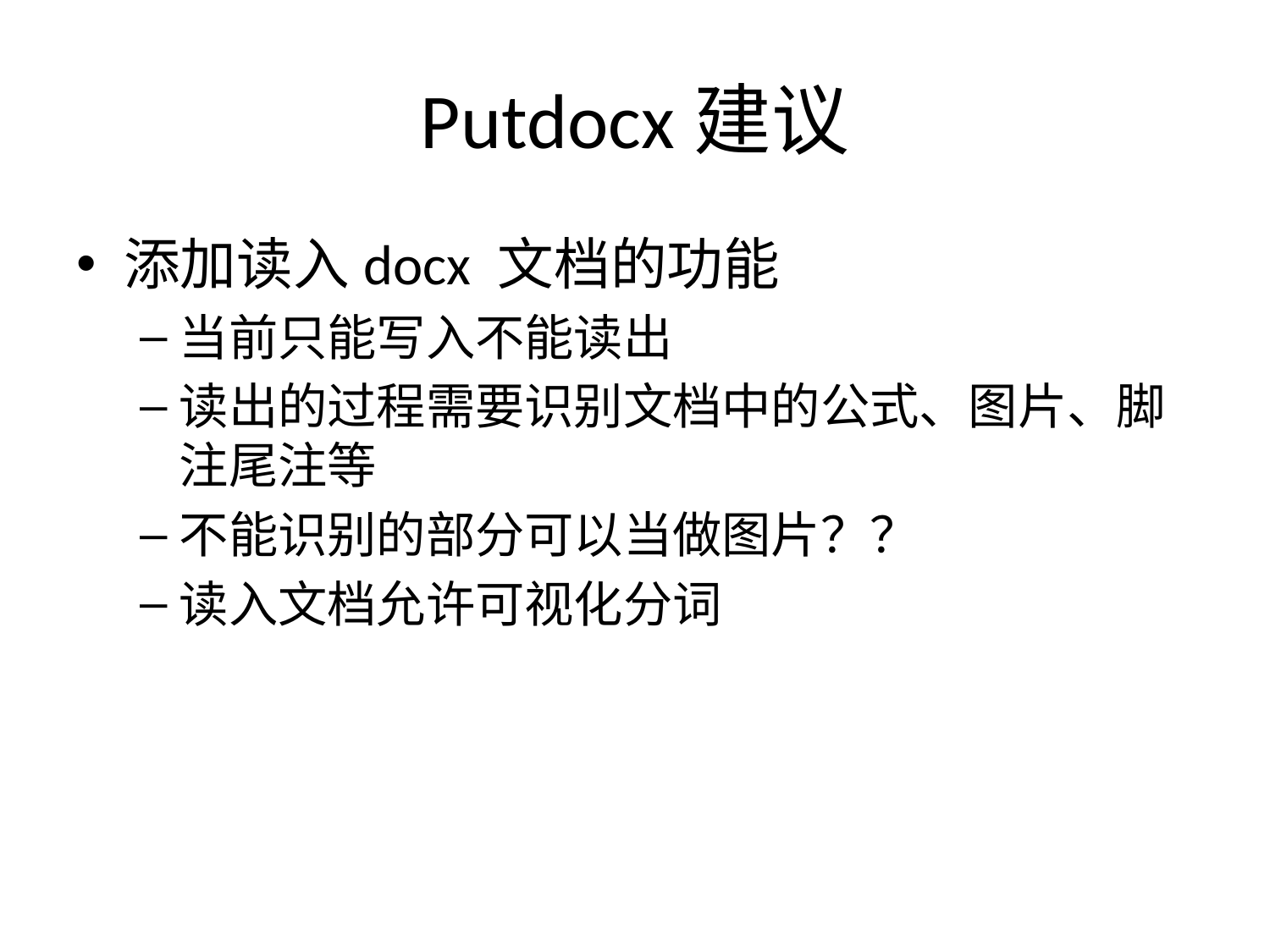

# Putdocx建议
添加读入docx 文档的功能
当前只能写入不能读出
读出的过程需要识别文档中的公式、图片、脚注尾注等
不能识别的部分可以当做图片？？
读入文档允许可视化分词